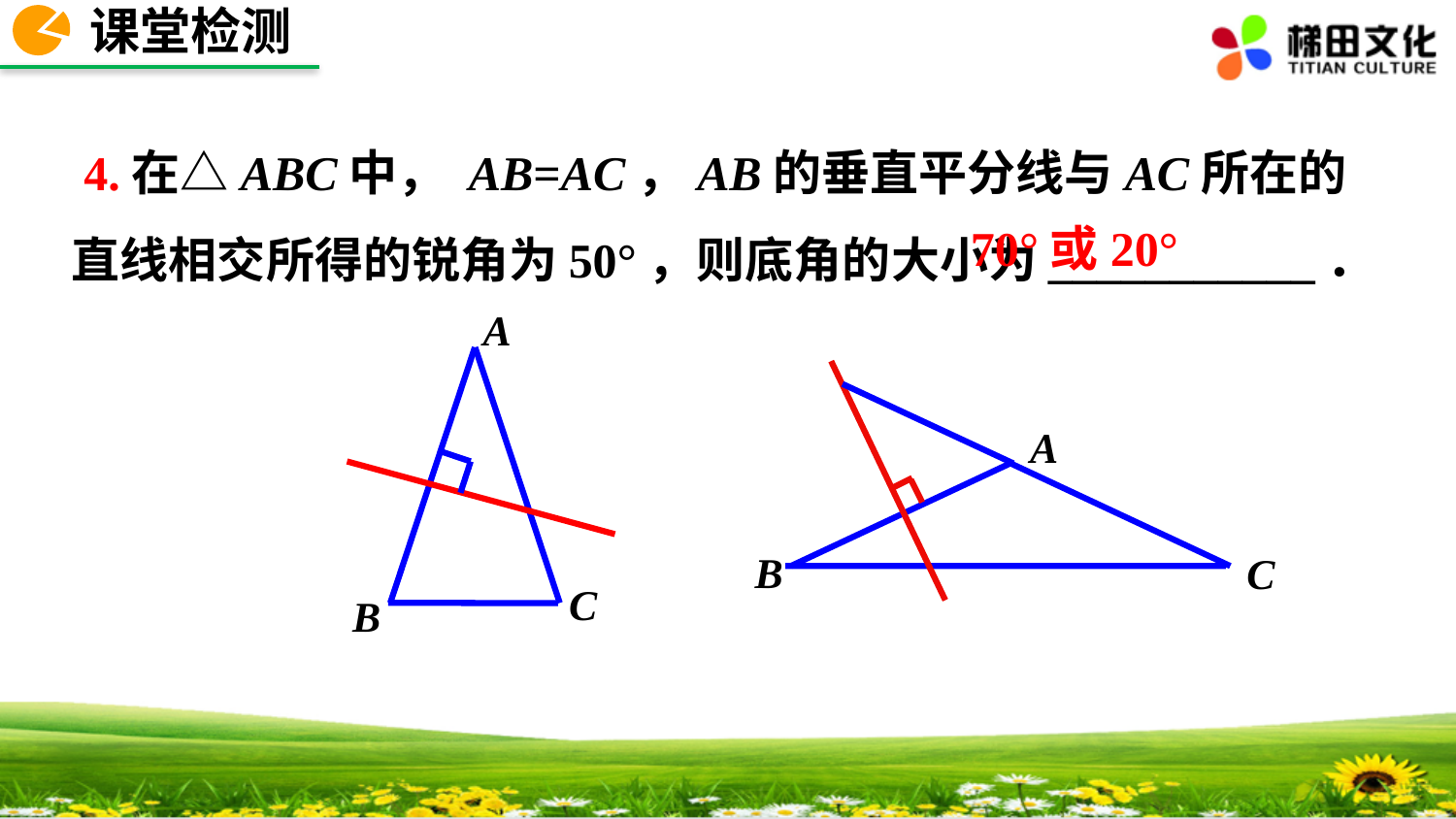

课堂检测

 4.在△ABC中， AB=AC，AB的垂直平分线与AC所在的直线相交所得的锐角为50°，则底角的大小为___________．
70°或20°
A

C
B

A

B
C